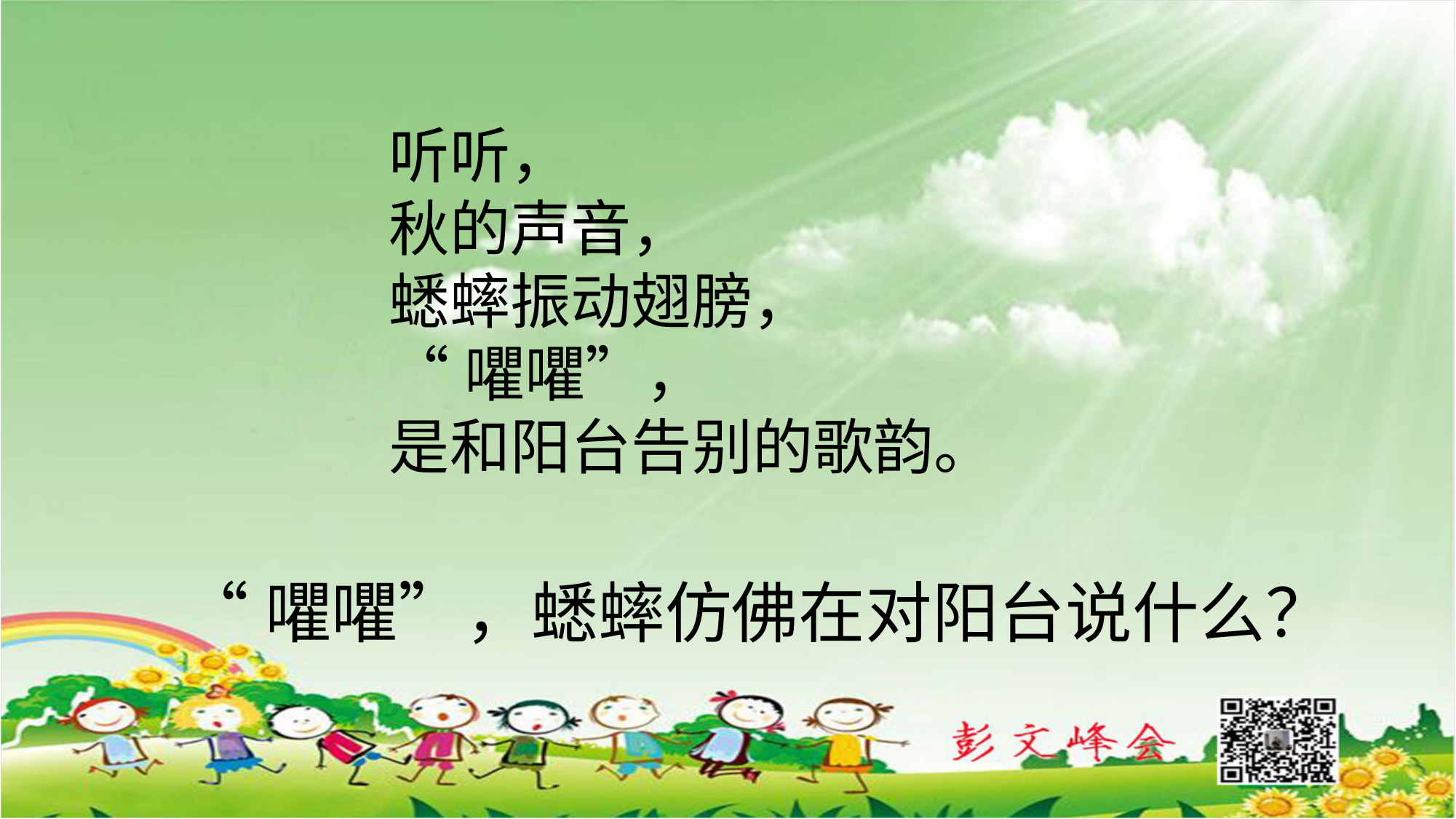

听听，
秋的声音，
蟋蟀振动翅膀，
“㘗㘗”，
是和阳台告别的歌韵。
“㘗㘗”，蟋蟀仿佛在对阳台说什么？